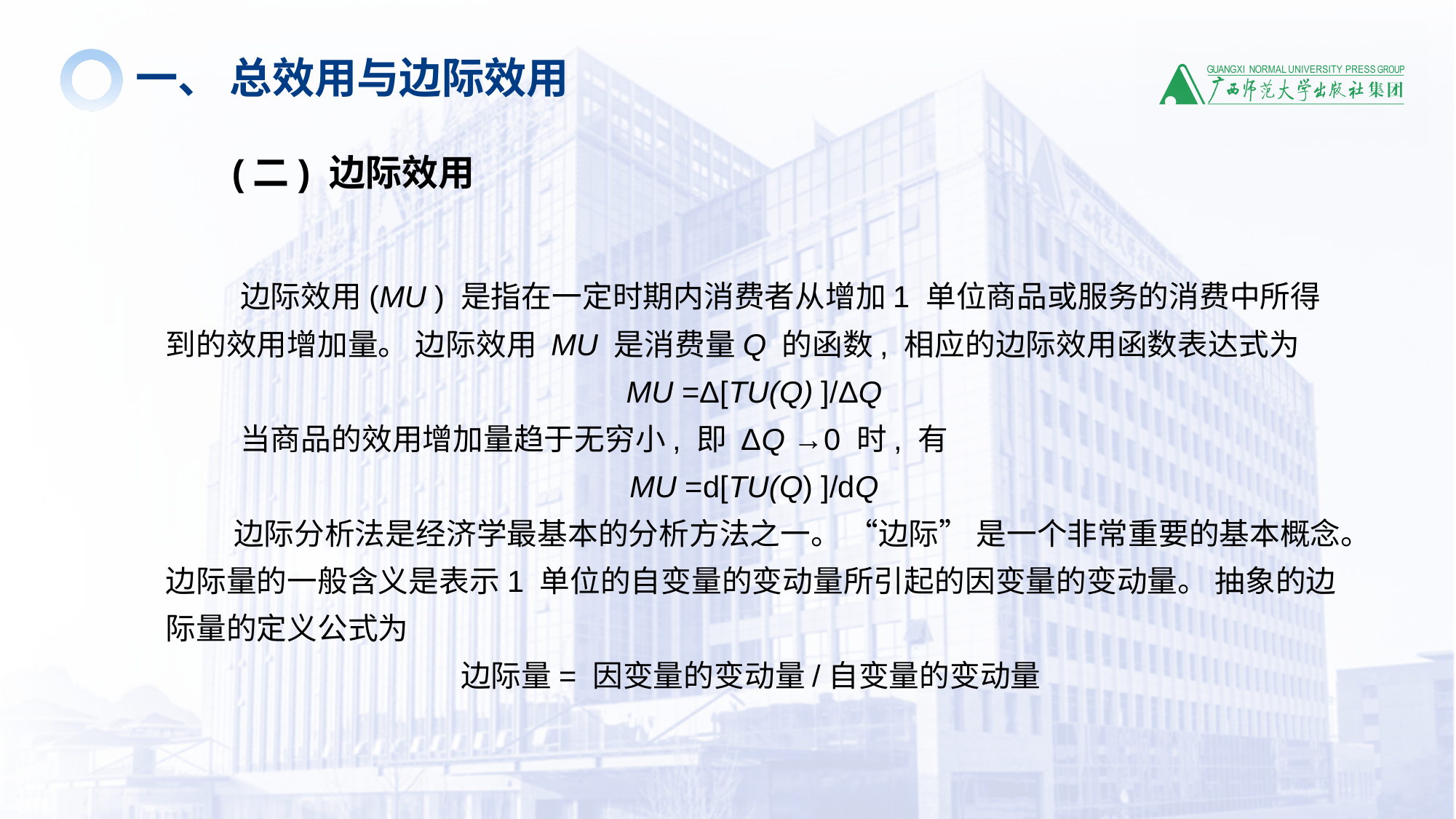

一、 总效用与边际效用

(二) 边际效用
          边际效用(MU ) 是指在一定时期内消费者从增加1 单位商品或服务的消费中所得到的效用增加量。 边际效用 MU 是消费量Q 的函数, 相应的边际效用函数表达式为
MU =Δ[TU(Q) ]/ΔQ
          当商品的效用增加量趋于无穷小, 即 ΔQ →0 时, 有
MU =d[TU(Q) ]/dQ
         边际分析法是经济学最基本的分析方法之一。 “边际” 是一个非常重要的基本概念。边际量的一般含义是表示1 单位的自变量的变动量所引起的因变量的变动量。 抽象的边际量的定义公式为
边际量= 因变量的变动量/自变量的变动量